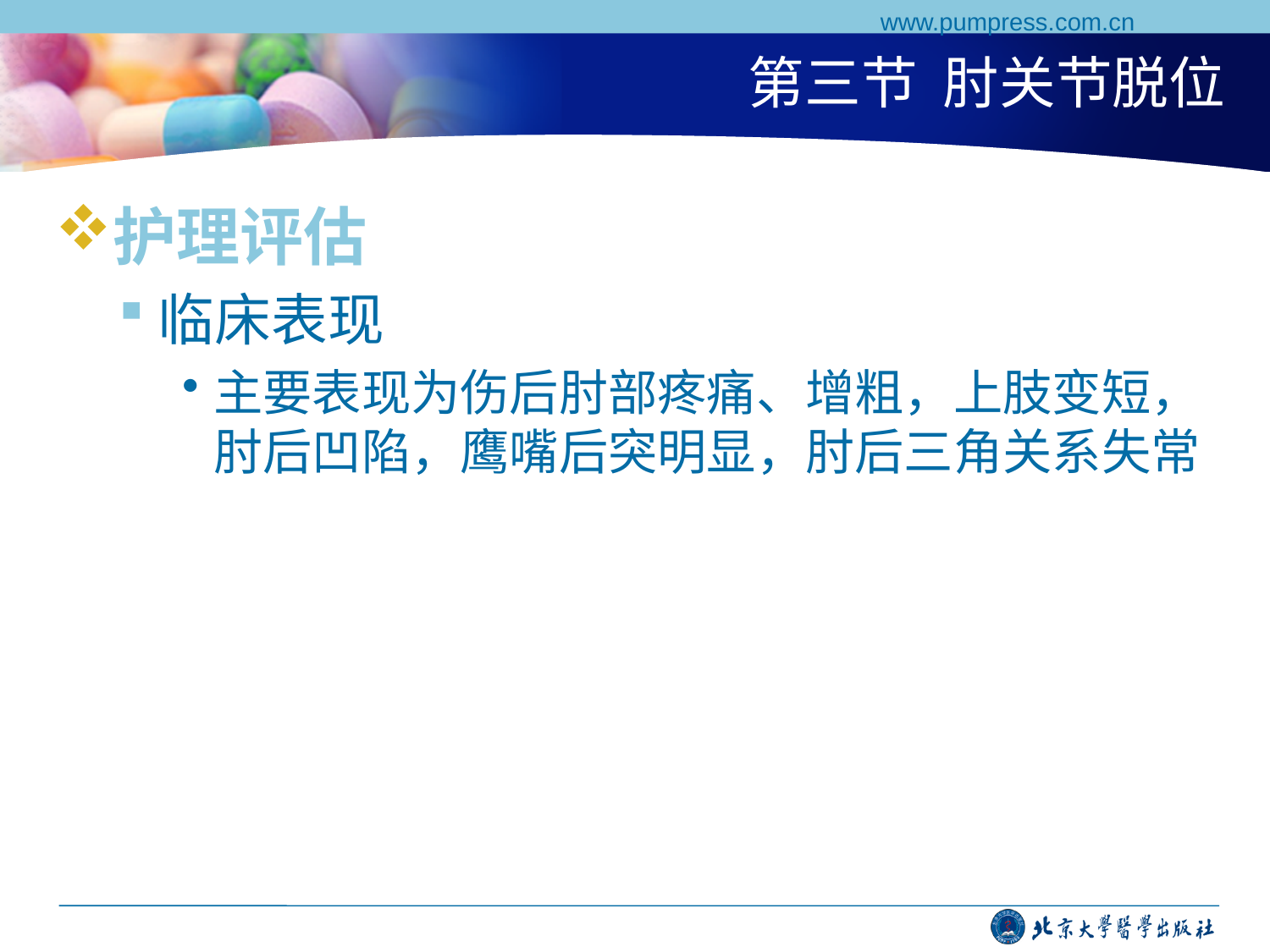

www.pumpress.com.cn
# 第三节  肘关节脱位
护理评估
临床表现
主要表现为伤后肘部疼痛、增粗，上肢变短，肘后凹陷，鹰嘴后突明显，肘后三角关系失常